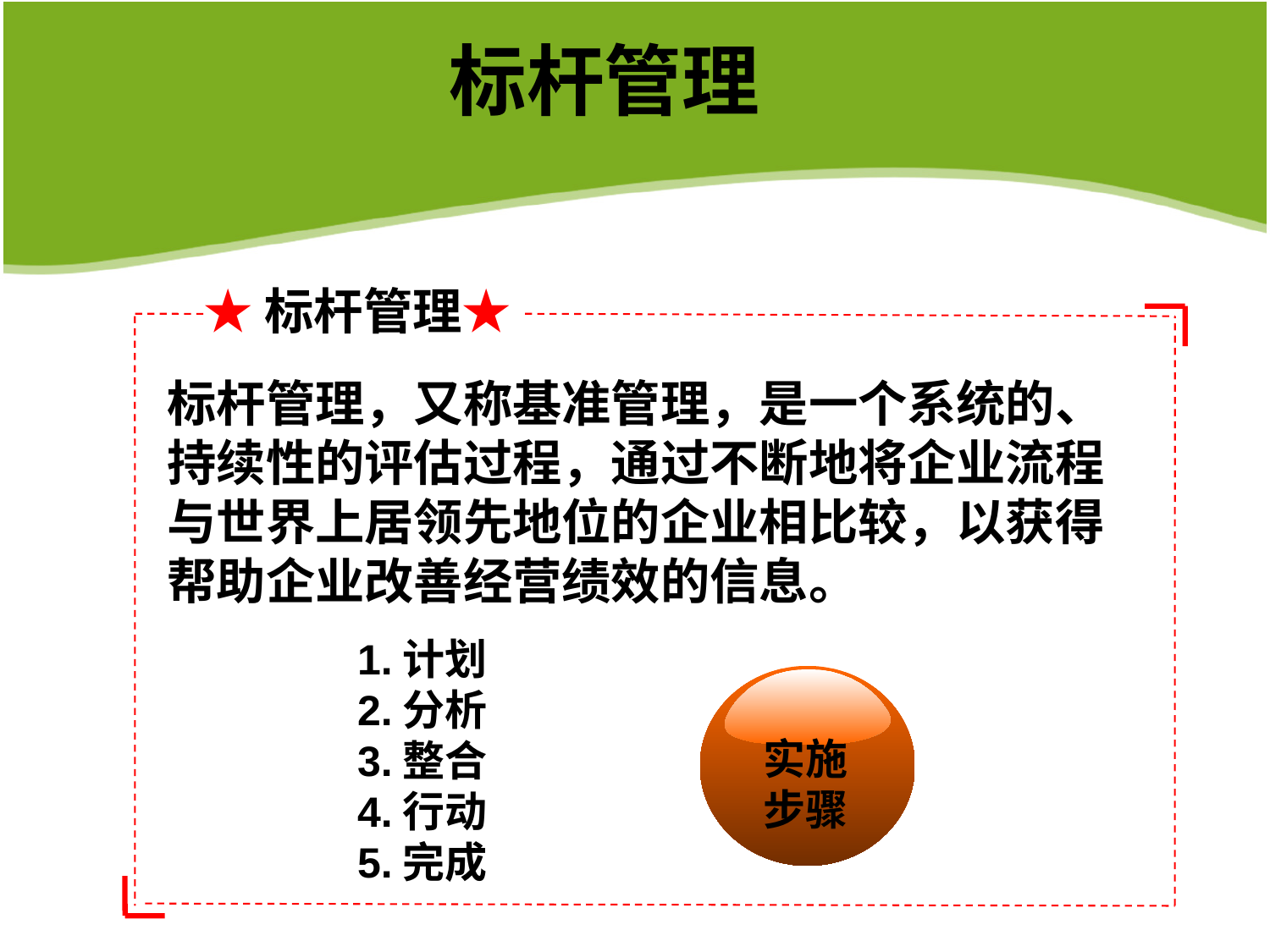

标杆管理
★标杆管理★

标杆管理，又称基准管理，是一个系统的、持续性的评估过程，通过不断地将企业流程与世界上居领先地位的企业相比较，以获得帮助企业改善经营绩效的信息。
1.计划
2.分析
3.整合
4.行动
5.完成

实施
步骤